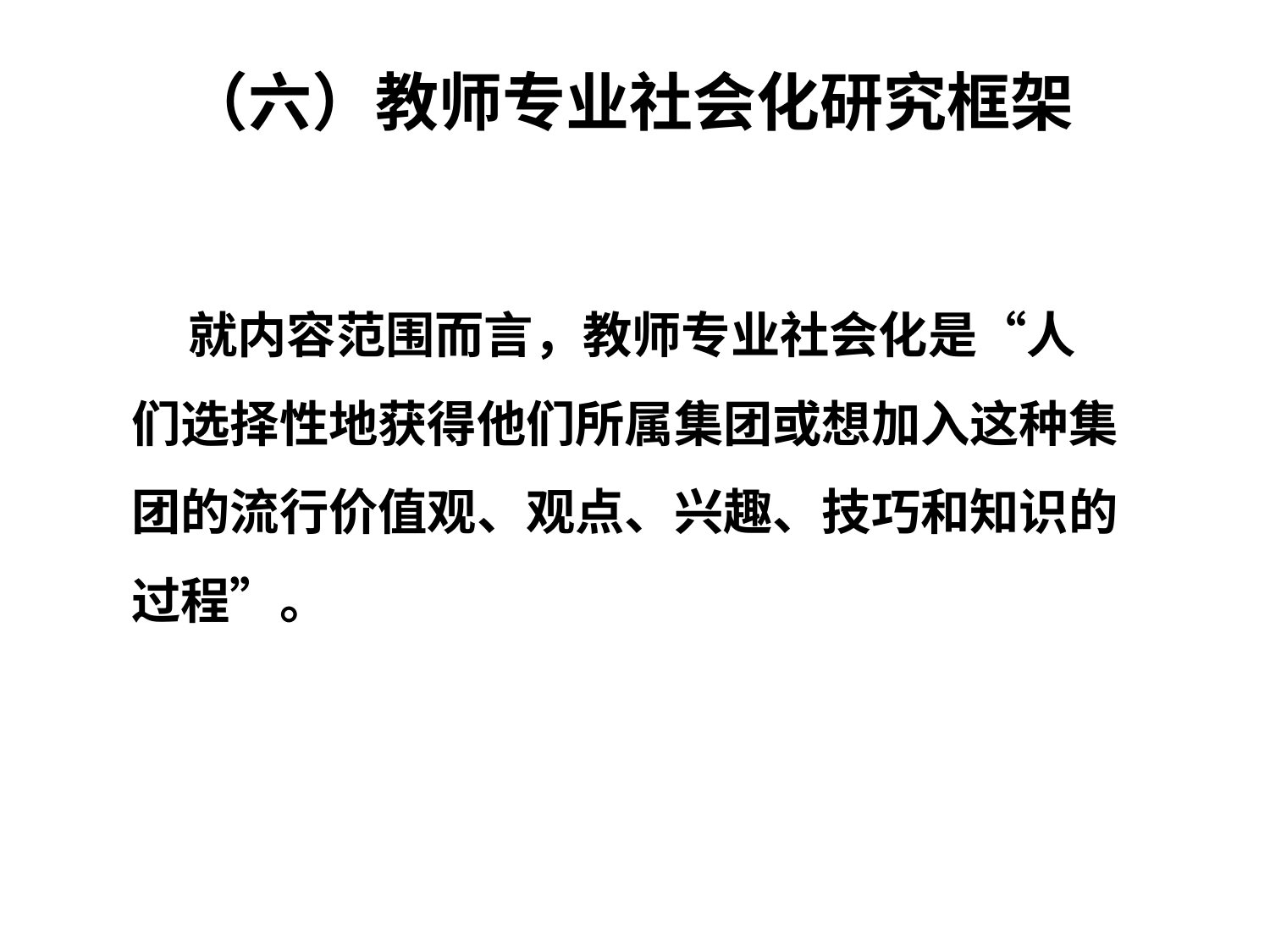

（六）教师专业社会化研究框架
    就内容范围而言，教师专业社会化是“人们选择性地获得他们所属集团或想加入这种集团的流行价值观、观点、兴趣、技巧和知识的过程”。